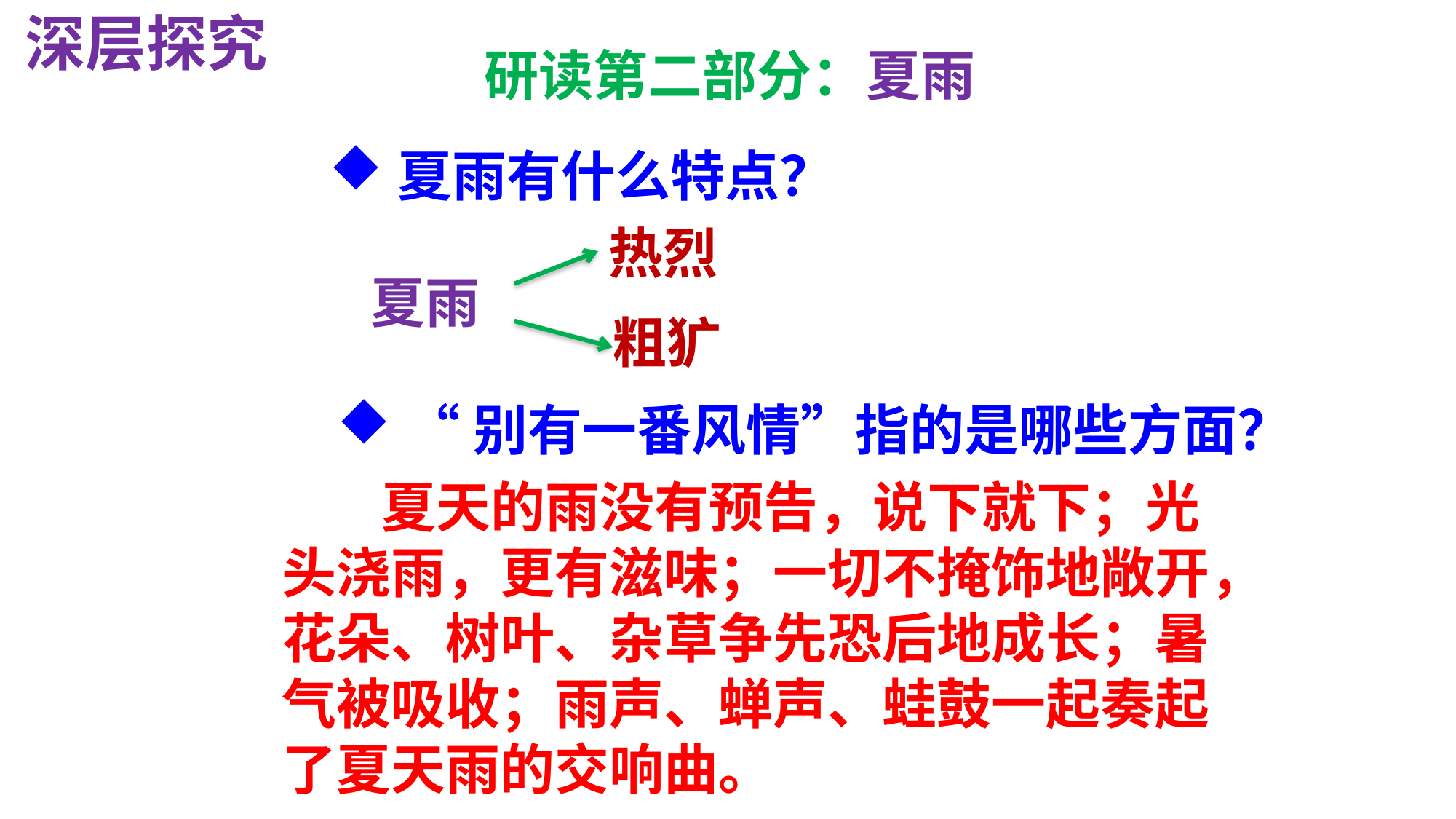

深层探究
研读第二部分：夏雨
夏雨有什么特点？
热烈
夏雨
粗犷
“别有一番风情”指的是哪些方面？
       夏天的雨没有预告，说下就下；光头浇雨，更有滋味；一切不掩饰地敞开，花朵、树叶、杂草争先恐后地成长；暑气被吸收；雨声、蝉声、蛙鼓一起奏起了夏天雨的交响曲。